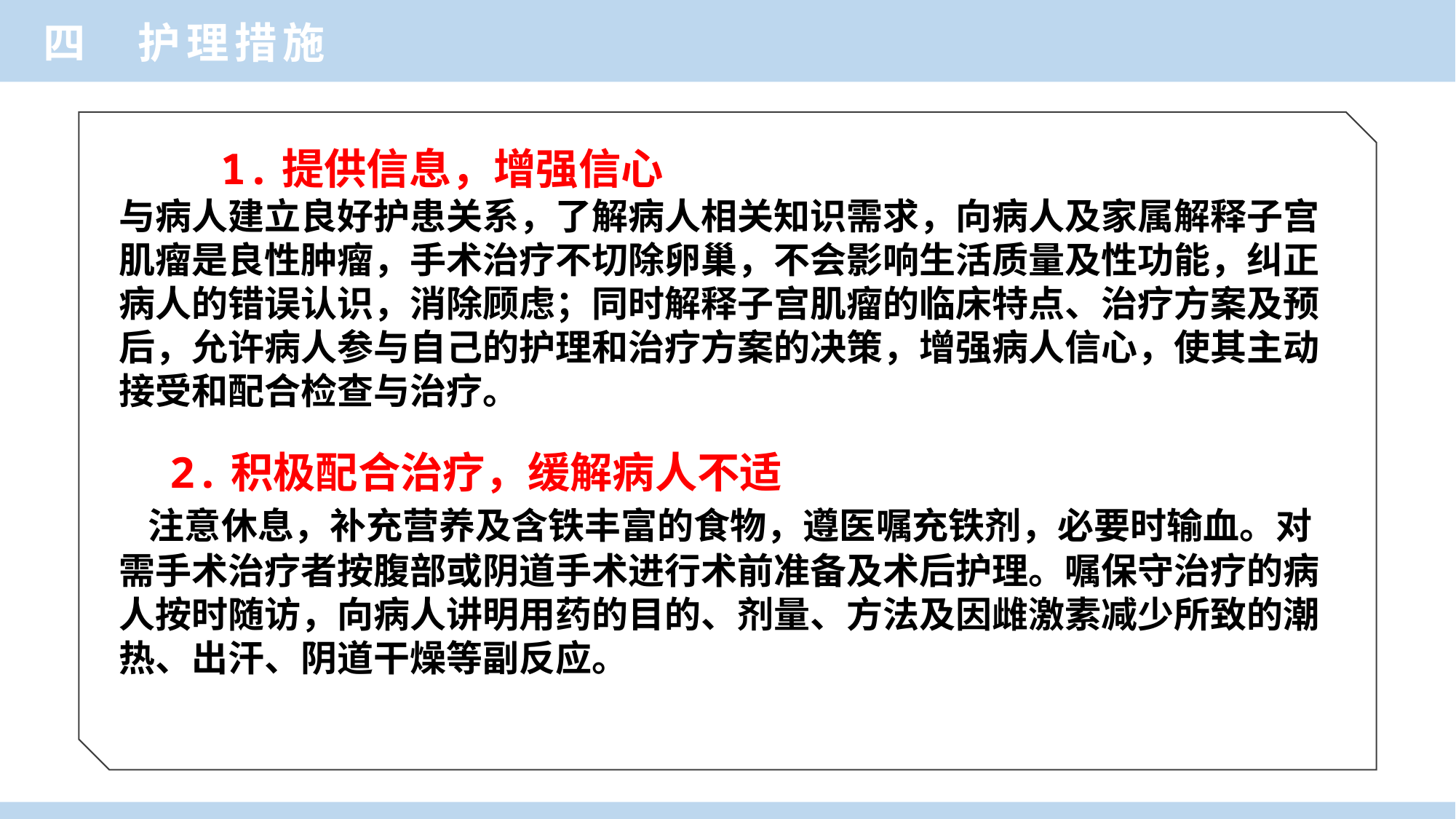

四   护理措施

    1.提供信息，增强信心
与病人建立良好护患关系，了解病人相关知识需求，向病人及家属解释子宫肌瘤是良性肿瘤，手术治疗不切除卵巢，不会影响生活质量及性功能，纠正病人的错误认识，消除顾虑；同时解释子宫肌瘤的临床特点、治疗方案及预后，允许病人参与自己的护理和治疗方案的决策，增强病人信心，使其主动接受和配合检查与治疗。
  2.积极配合治疗，缓解病人不适
  注意休息，补充营养及含铁丰富的食物，遵医嘱充铁剂，必要时输血。对需手术治疗者按腹部或阴道手术进行术前准备及术后护理。嘱保守治疗的病人按时随访，向病人讲明用药的目的、剂量、方法及因雌激素减少所致的潮热、出汗、阴道干燥等副反应。